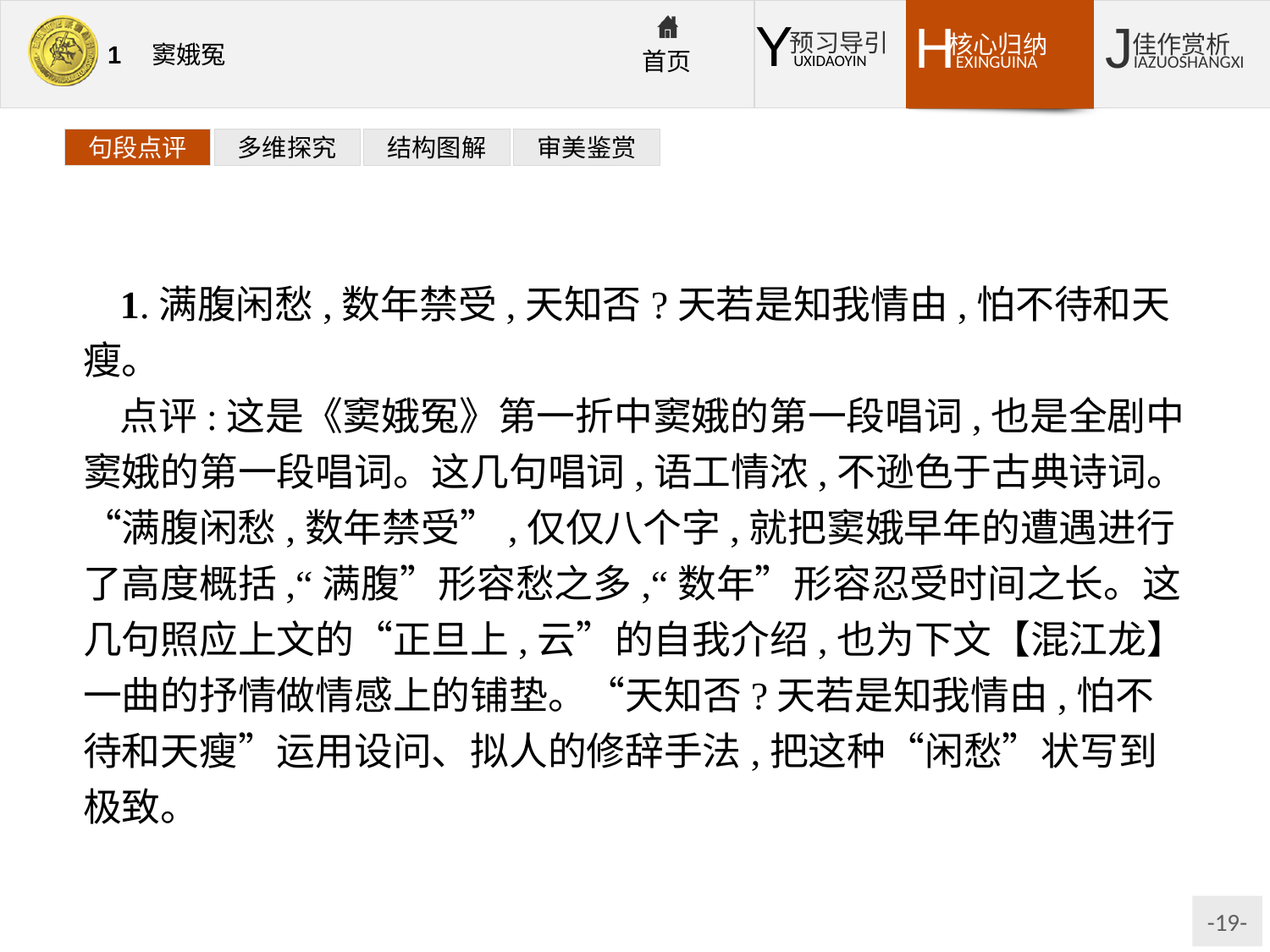

句段点评
多维探究
结构图解
审美鉴赏
1.满腹闲愁,数年禁受,天知否?天若是知我情由,怕不待和天瘦。
点评:这是《窦娥冤》第一折中窦娥的第一段唱词,也是全剧中窦娥的第一段唱词。这几句唱词,语工情浓,不逊色于古典诗词。“满腹闲愁,数年禁受”,仅仅八个字,就把窦娥早年的遭遇进行了高度概括,“满腹”形容愁之多,“数年”形容忍受时间之长。这几句照应上文的“正旦上,云”的自我介绍,也为下文【混江龙】一曲的抒情做情感上的铺垫。“天知否?天若是知我情由,怕不待和天瘦”运用设问、拟人的修辞手法,把这种“闲愁”状写到极致。